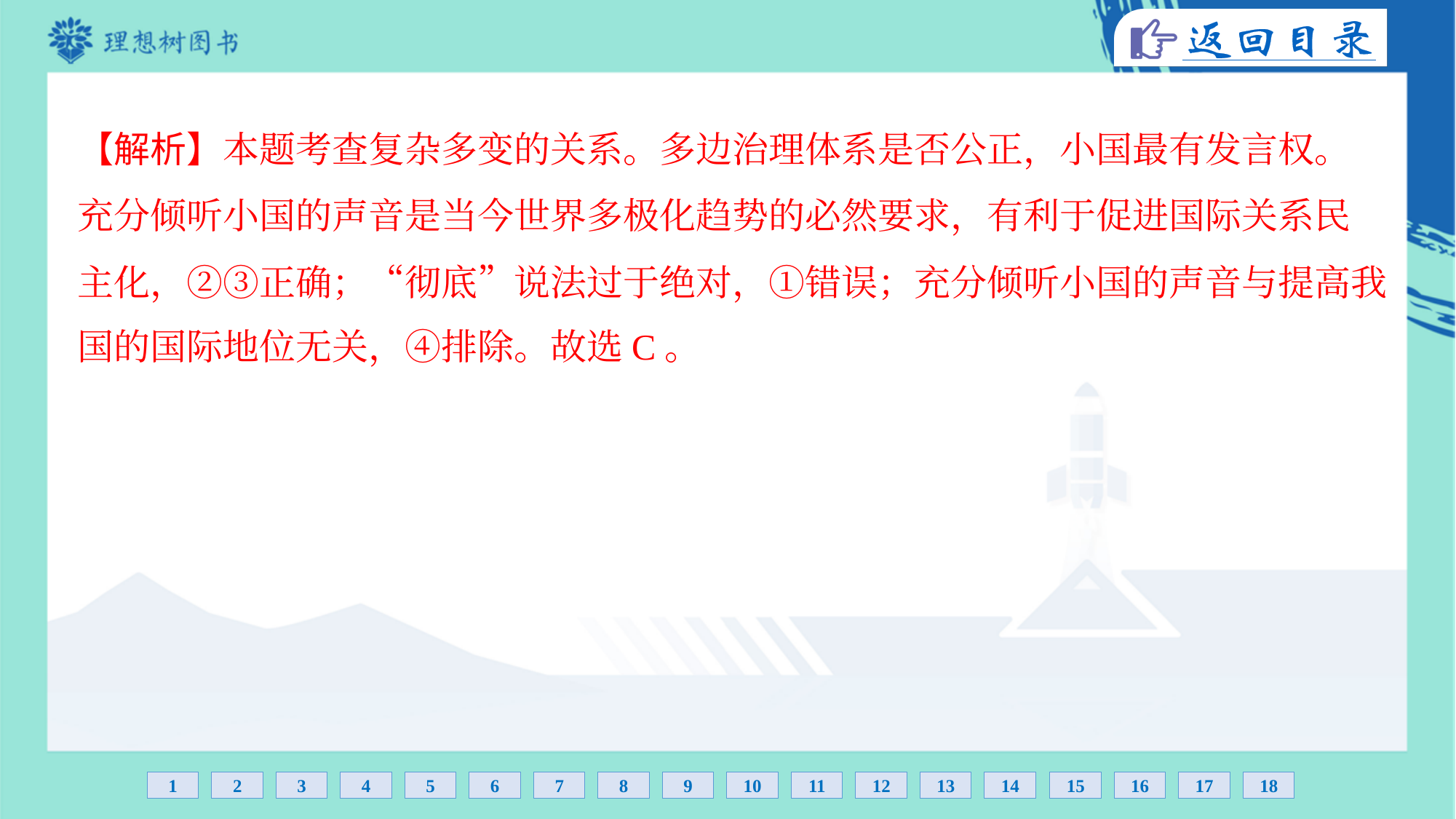

【解析】本题考查复杂多变的关系。多边治理体系是否公正，小国最有发言权。
充分倾听小国的声音是当今世界多极化趋势的必然要求，有利于促进国际关系民
主化，②③正确；“彻底”说法过于绝对，①错误；充分倾听小国的声音与提高我
国的国际地位无关，④排除。故选C。